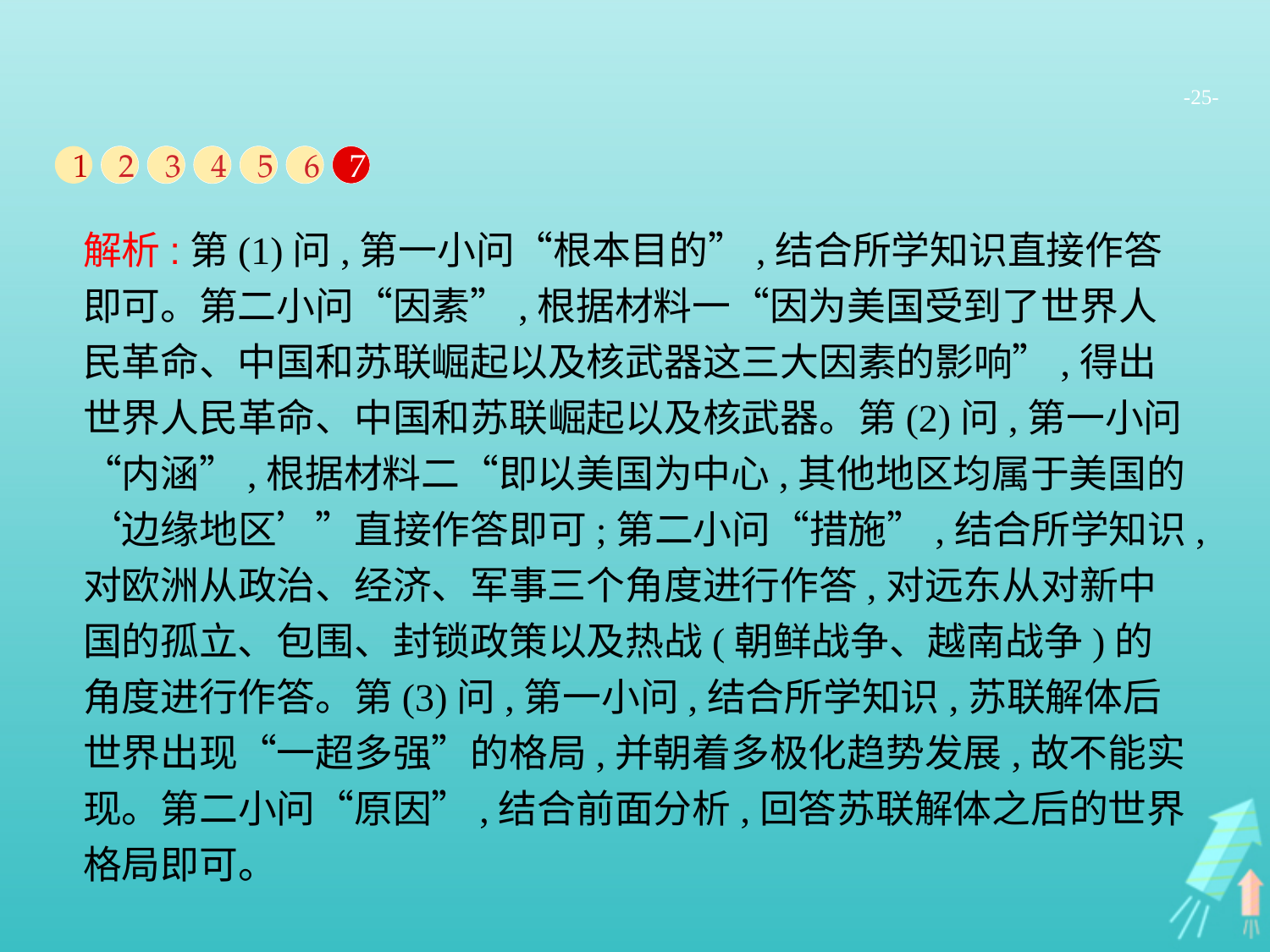

-25-
1
2
3
4
5
6
7
解析:第(1)问,第一小问“根本目的”,结合所学知识直接作答即可。第二小问“因素”,根据材料一“因为美国受到了世界人民革命、中国和苏联崛起以及核武器这三大因素的影响”,得出世界人民革命、中国和苏联崛起以及核武器。第(2)问,第一小问“内涵”,根据材料二“即以美国为中心,其他地区均属于美国的‘边缘地区’”直接作答即可;第二小问“措施”,结合所学知识,对欧洲从政治、经济、军事三个角度进行作答,对远东从对新中国的孤立、包围、封锁政策以及热战(朝鲜战争、越南战争)的角度进行作答。第(3)问,第一小问,结合所学知识,苏联解体后世界出现“一超多强”的格局,并朝着多极化趋势发展,故不能实现。第二小问“原因”,结合前面分析,回答苏联解体之后的世界格局即可。